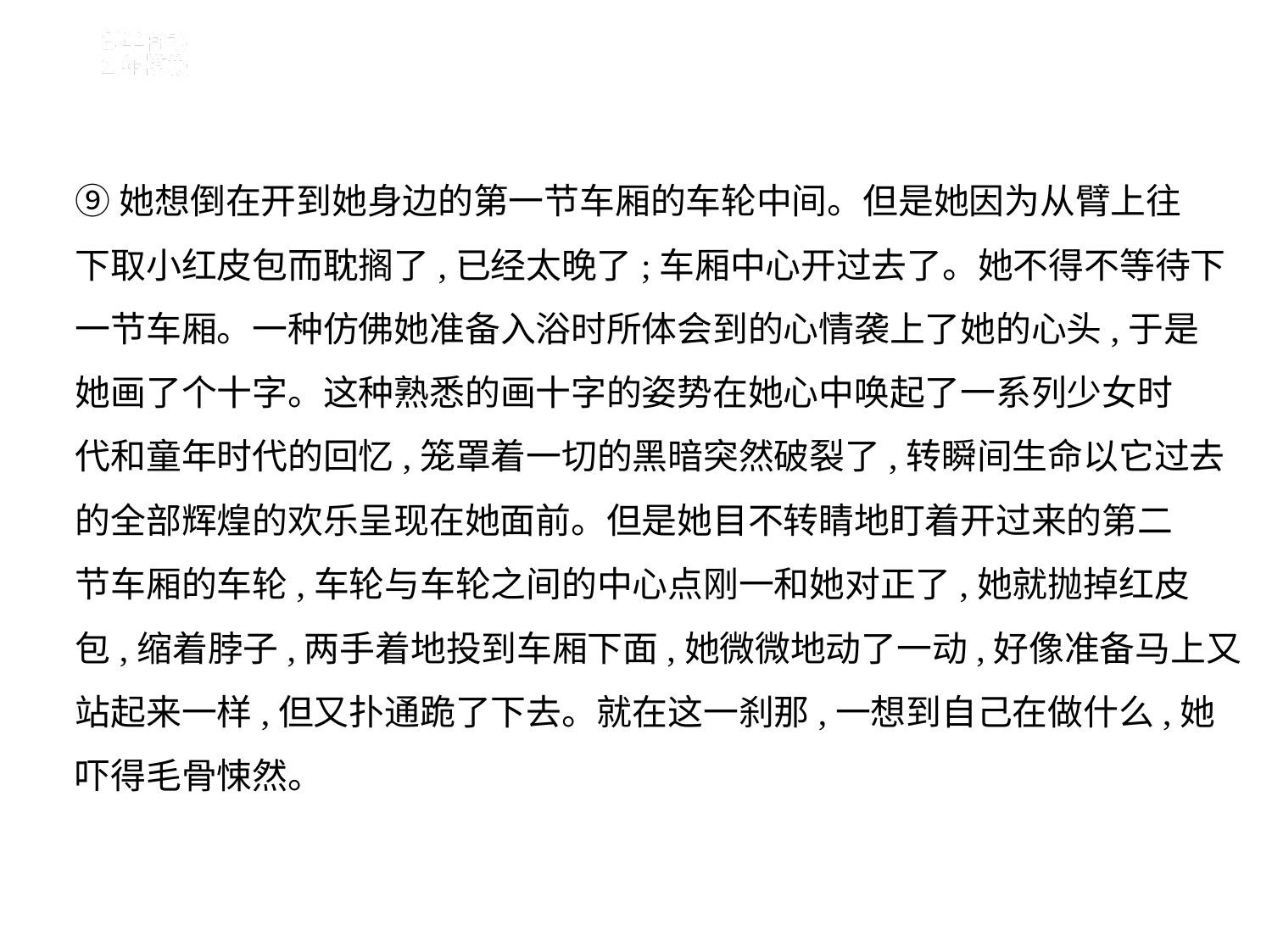

⑨她想倒在开到她身边的第一节车厢的车轮中间。但是她因为从臂上往
下取小红皮包而耽搁了,已经太晚了;车厢中心开过去了。她不得不等待下
一节车厢。一种仿佛她准备入浴时所体会到的心情袭上了她的心头,于是
她画了个十字。这种熟悉的画十字的姿势在她心中唤起了一系列少女时
代和童年时代的回忆,笼罩着一切的黑暗突然破裂了,转瞬间生命以它过去
的全部辉煌的欢乐呈现在她面前。但是她目不转睛地盯着开过来的第二
节车厢的车轮,车轮与车轮之间的中心点刚一和她对正了,她就抛掉红皮
包,缩着脖子,两手着地投到车厢下面,她微微地动了一动,好像准备马上又
站起来一样,但又扑通跪了下去。就在这一刹那,一想到自己在做什么,她
吓得毛骨悚然。